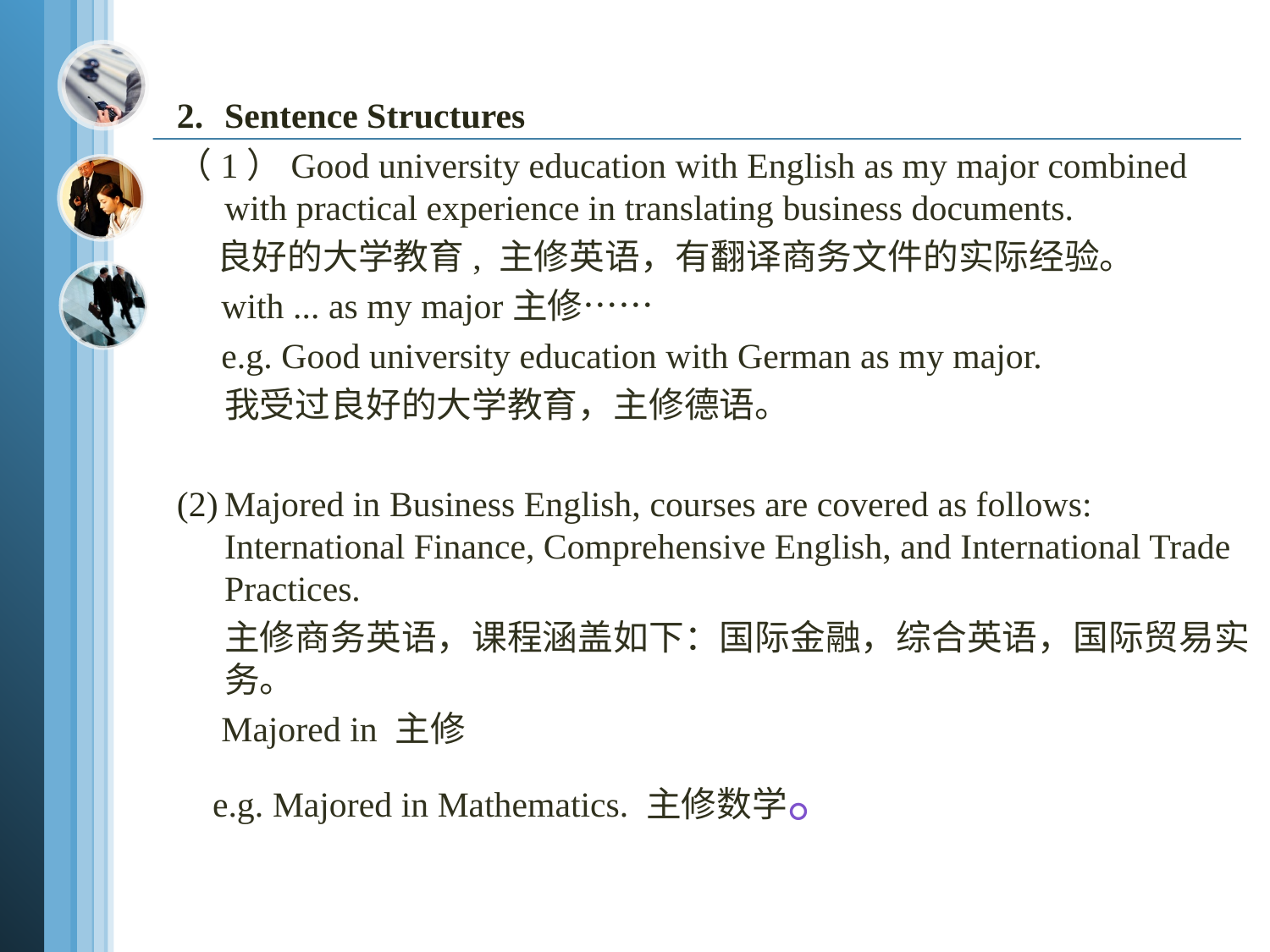

2.	Sentence Structures
（1）Good university education with English as my major combined with practical experience in translating business documents.
    良好的大学教育, 主修英语，有翻译商务文件的实际经验。
     with ... as my major主修……
     e.g. Good university education with German as my major.
     我受过良好的大学教育，主修德语。

(2)	Majored in Business English, courses are covered as follows: International Finance, Comprehensive English, and International Trade Practices.
     主修商务英语，课程涵盖如下：国际金融，综合英语，国际贸易实务。
     Majored in 主修
    e.g. Majored in Mathematics. 主修数学。